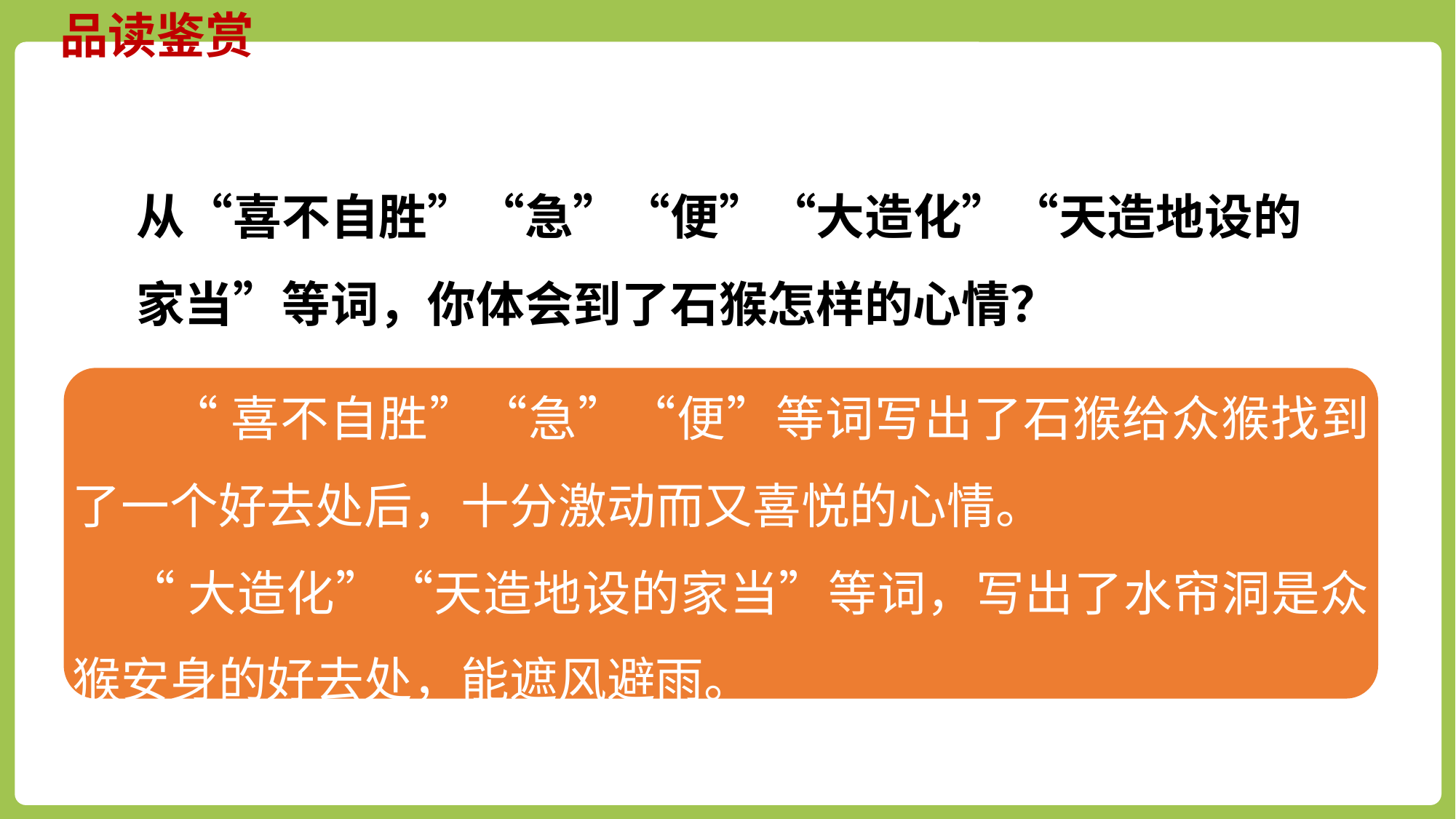

品读鉴赏
从“喜不自胜”“急”“便”“大造化”“天造地设的家当”等词，你体会到了石猴怎样的心情？
    “喜不自胜”“急”“便”等词写出了石猴给众猴找到了一个好去处后，十分激动而又喜悦的心情。
“大造化”“天造地设的家当”等词，写出了水帘洞是众猴安身的好去处，能遮风避雨。